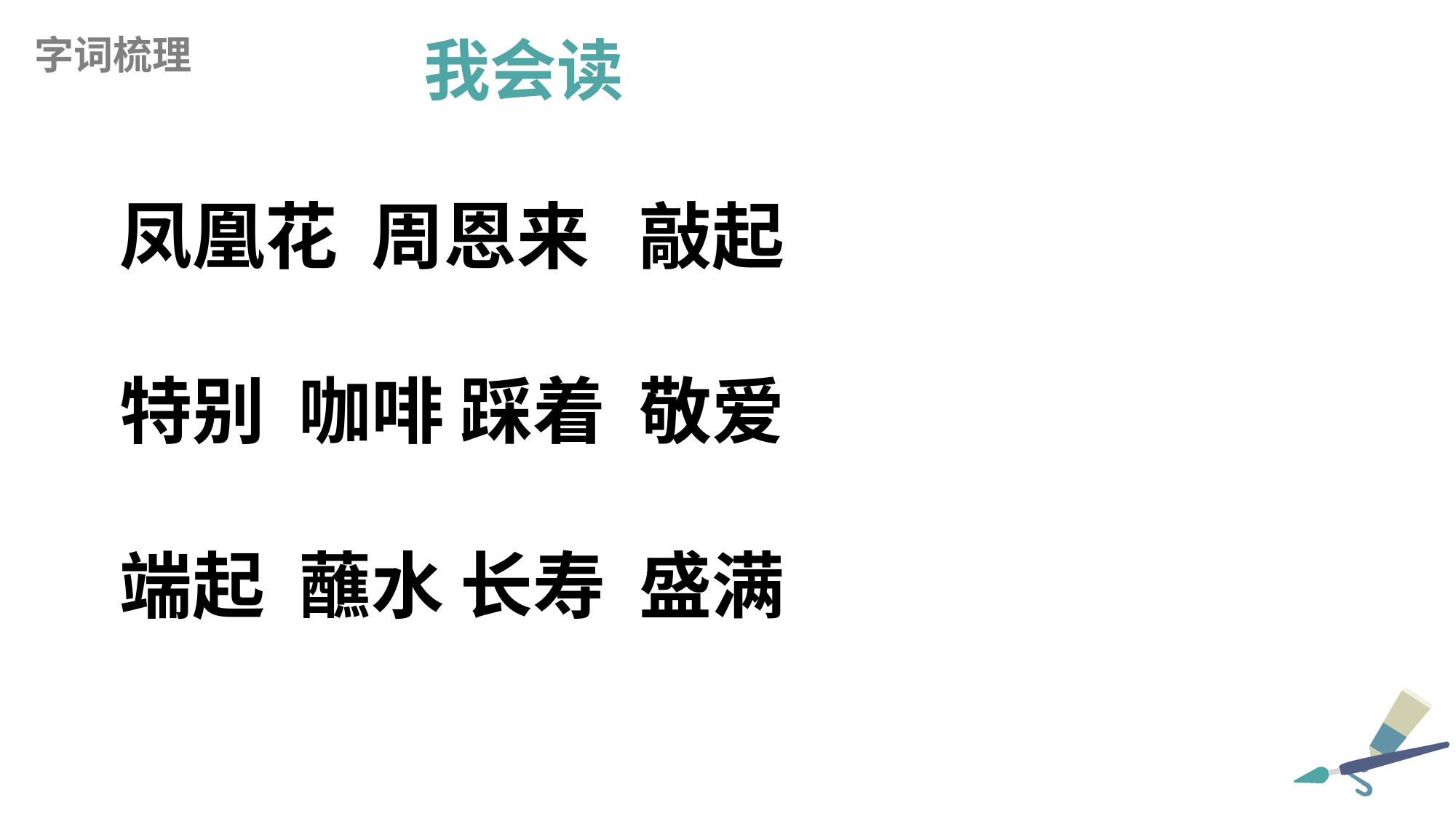

我会读
字词梳理

凤凰花  周恩来   敲起

特别  咖啡 踩着  敬爱

端起  蘸水 长寿  盛满